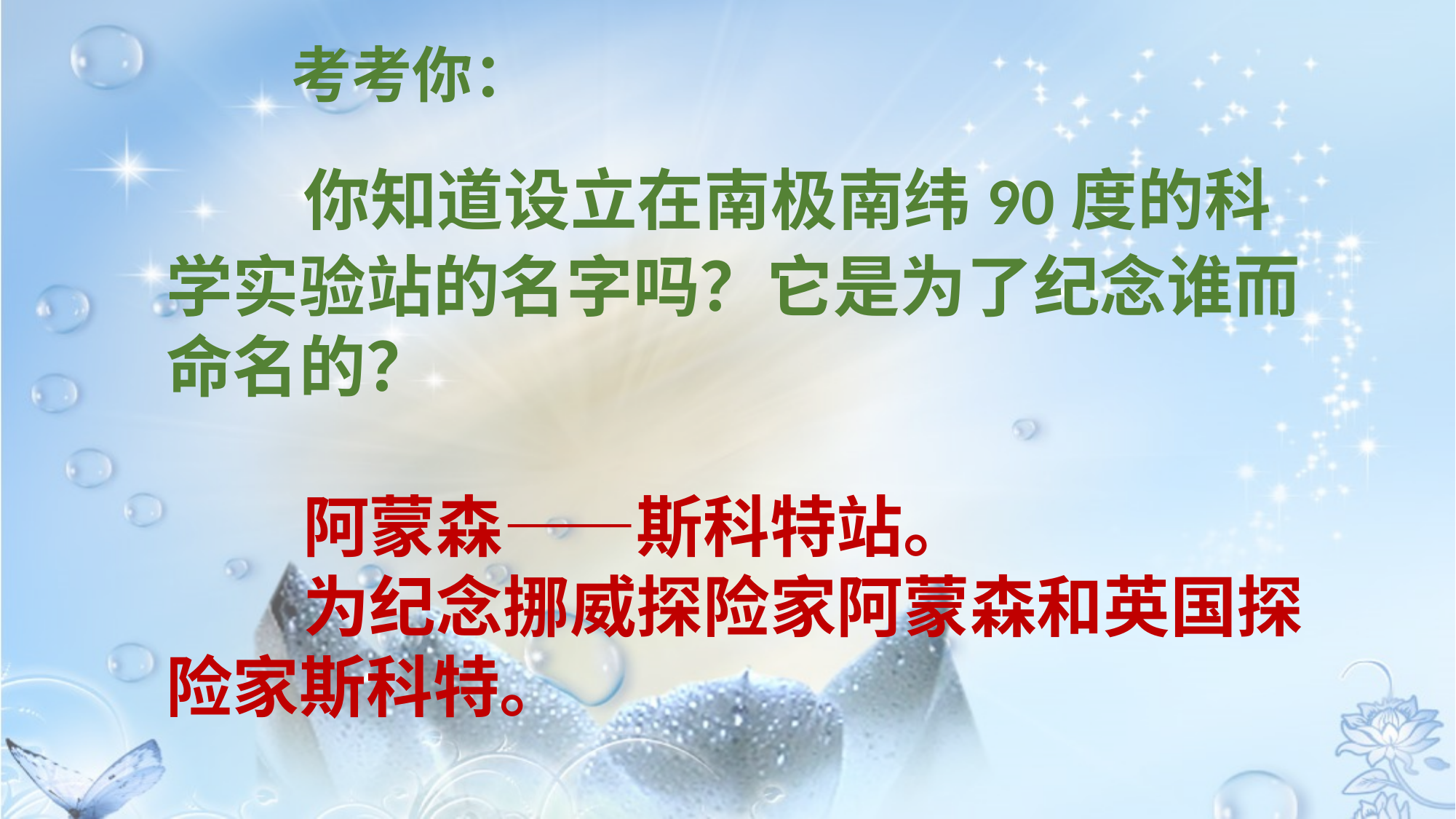

考考你：
     你知道设立在南极南纬90度的科学实验站的名字吗？它是为了纪念谁而命名的？

        阿蒙森——斯科特站。
        为纪念挪威探险家阿蒙森和英国探险家斯科特。